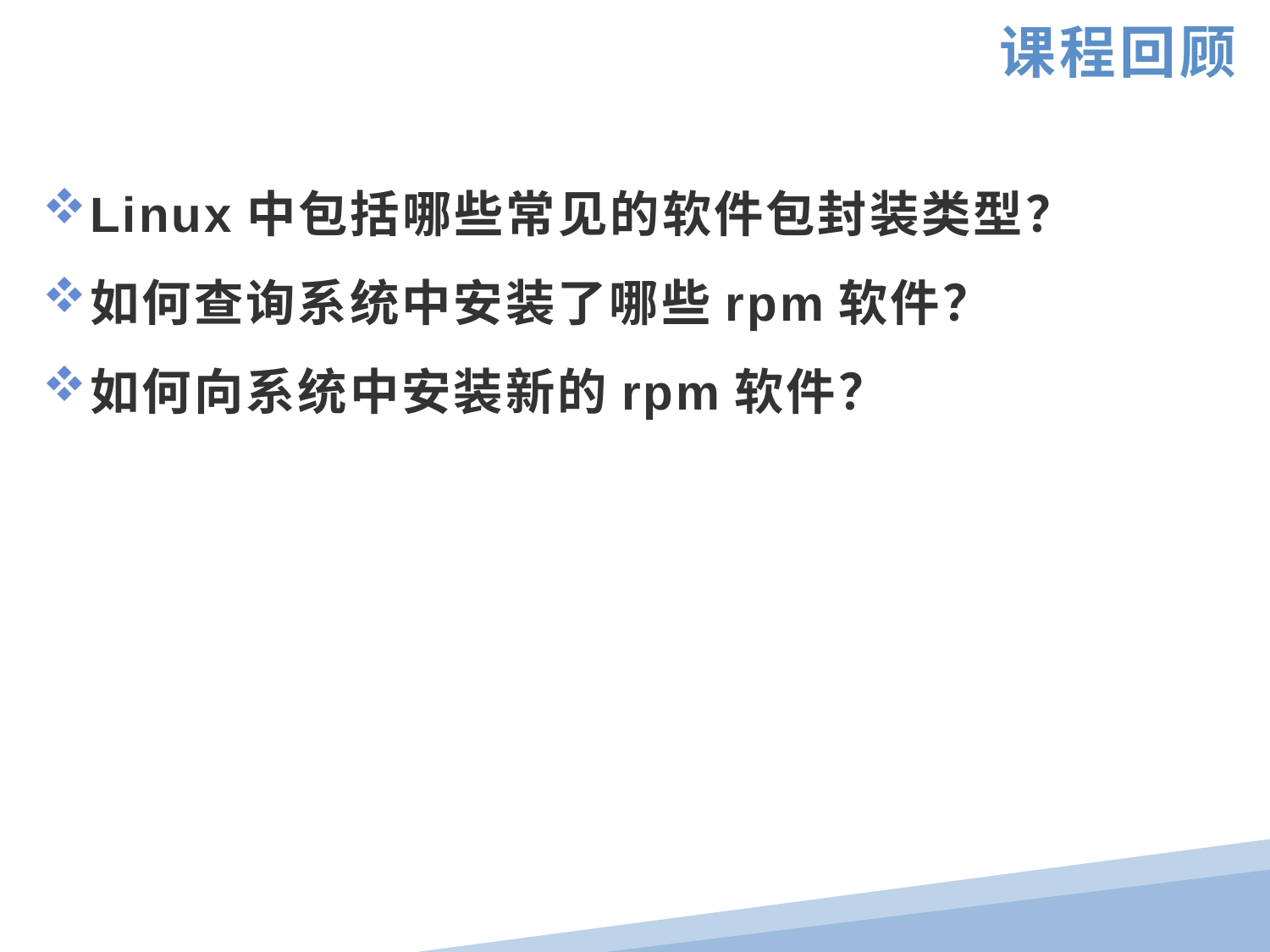

课程回顾
Linux中包括哪些常见的软件包封装类型？
如何查询系统中安装了哪些rpm软件？
如何向系统中安装新的rpm软件？